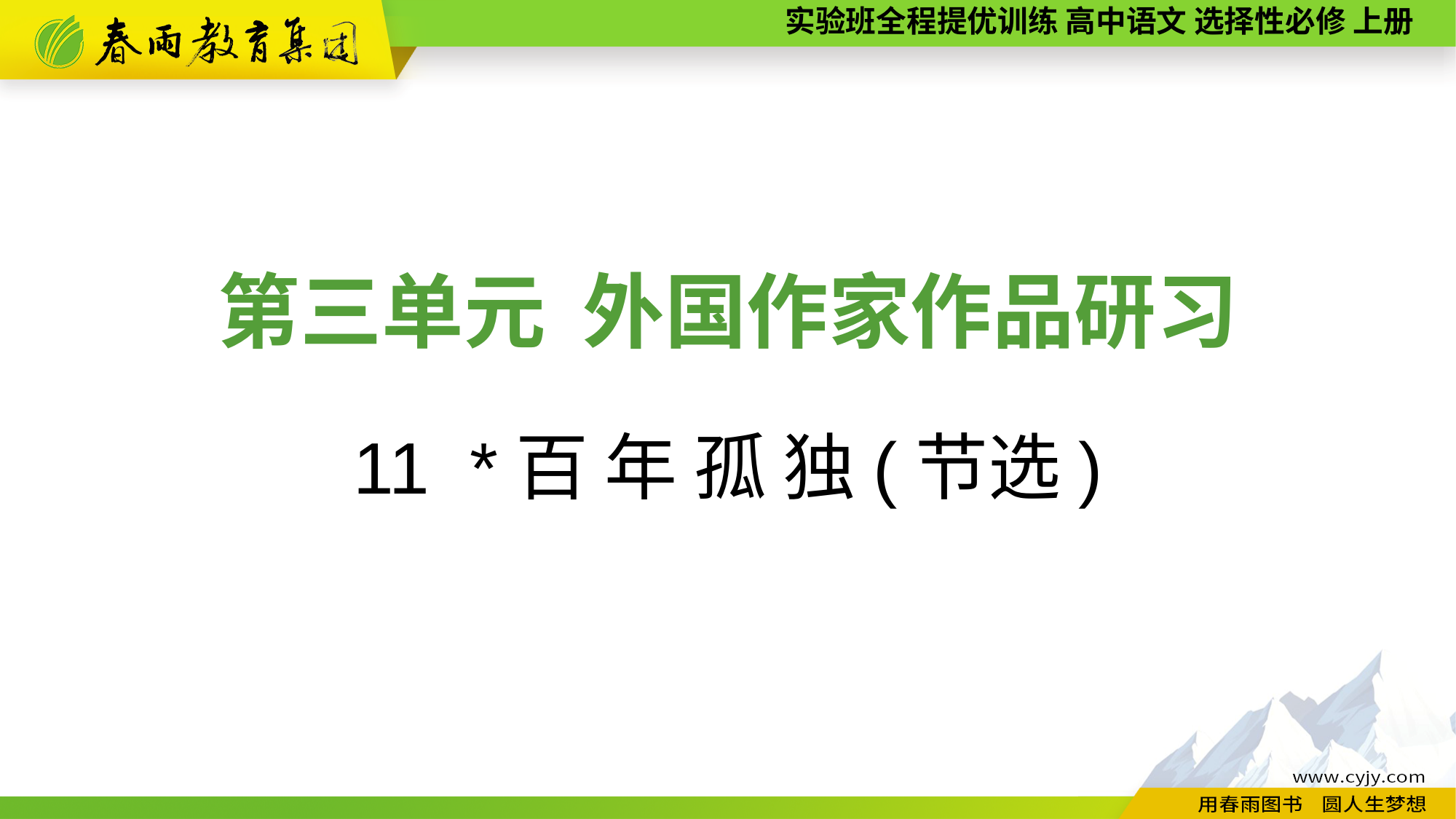

第三单元  外国作家作品研习
11  *百 年 孤 独(节选)